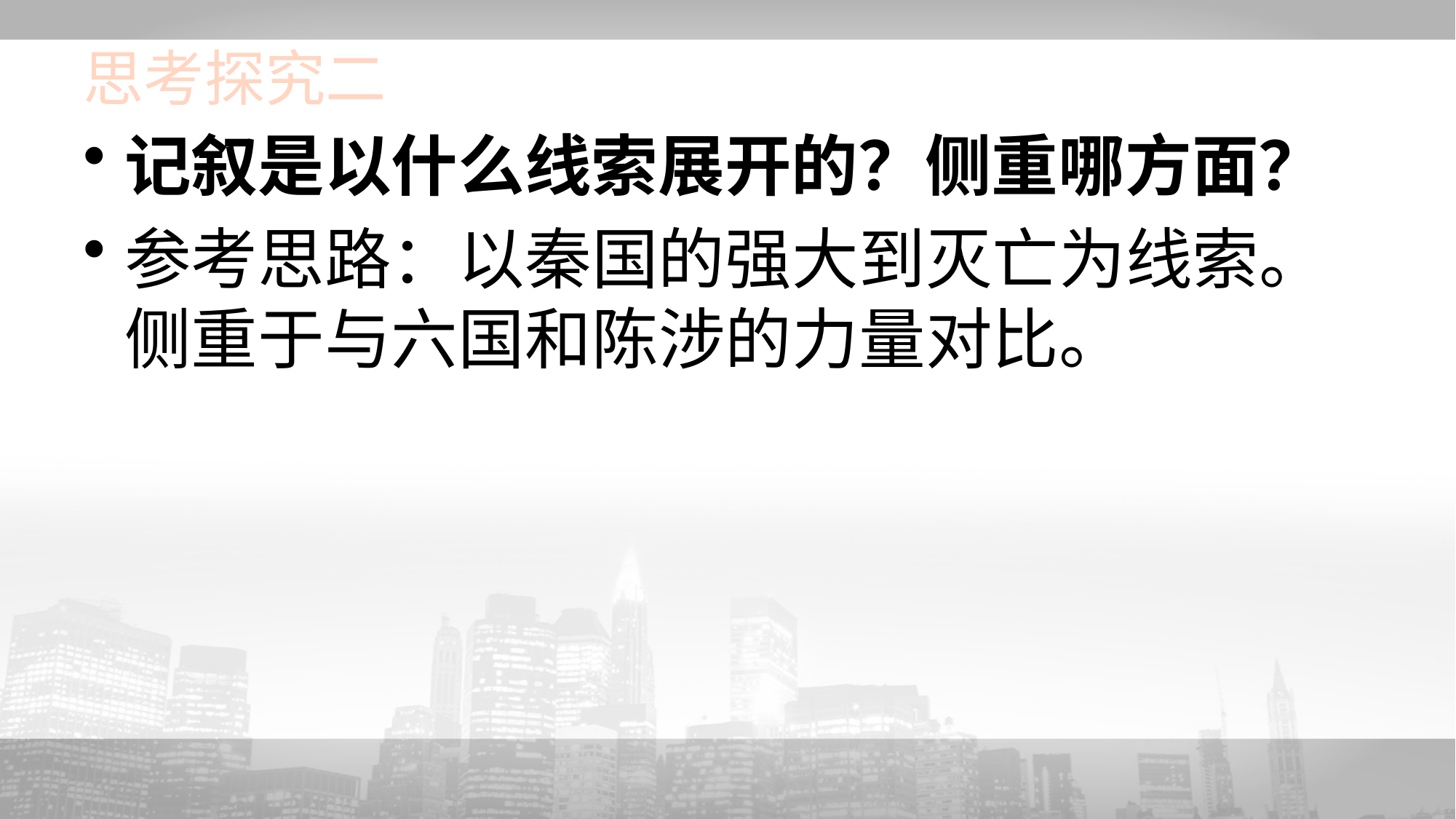

# 思考探究二
记叙是以什么线索展开的？侧重哪方面？
参考思路：以秦国的强大到灭亡为线索。侧重于与六国和陈涉的力量对比。